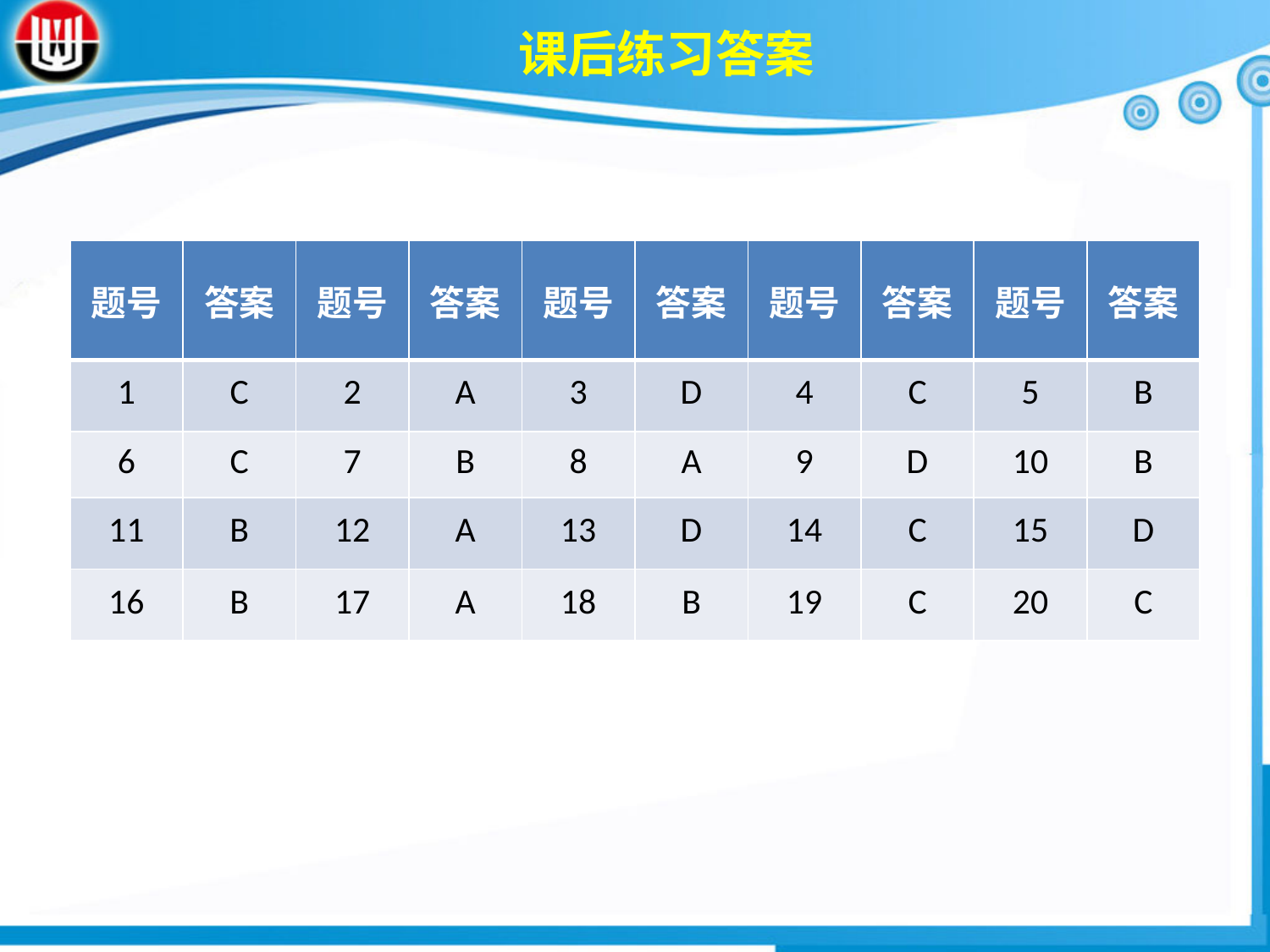

课后练习答案
| 题号 | 答案 | 题号 | 答案 | 题号 | 答案 | 题号 | 答案 | 题号 | 答案 |
| --- | --- | --- | --- | --- | --- | --- | --- | --- | --- |
| 1 | C | 2 | A | 3 | D | 4 | C | 5 | B |
| 6 | C | 7 | B | 8 | A | 9 | D | 10 | B |
| 11 | B | 12 | A | 13 | D | 14 | C | 15 | D |
| 16 | B | 17 | A | 18 | B | 19 | C | 20 | C |